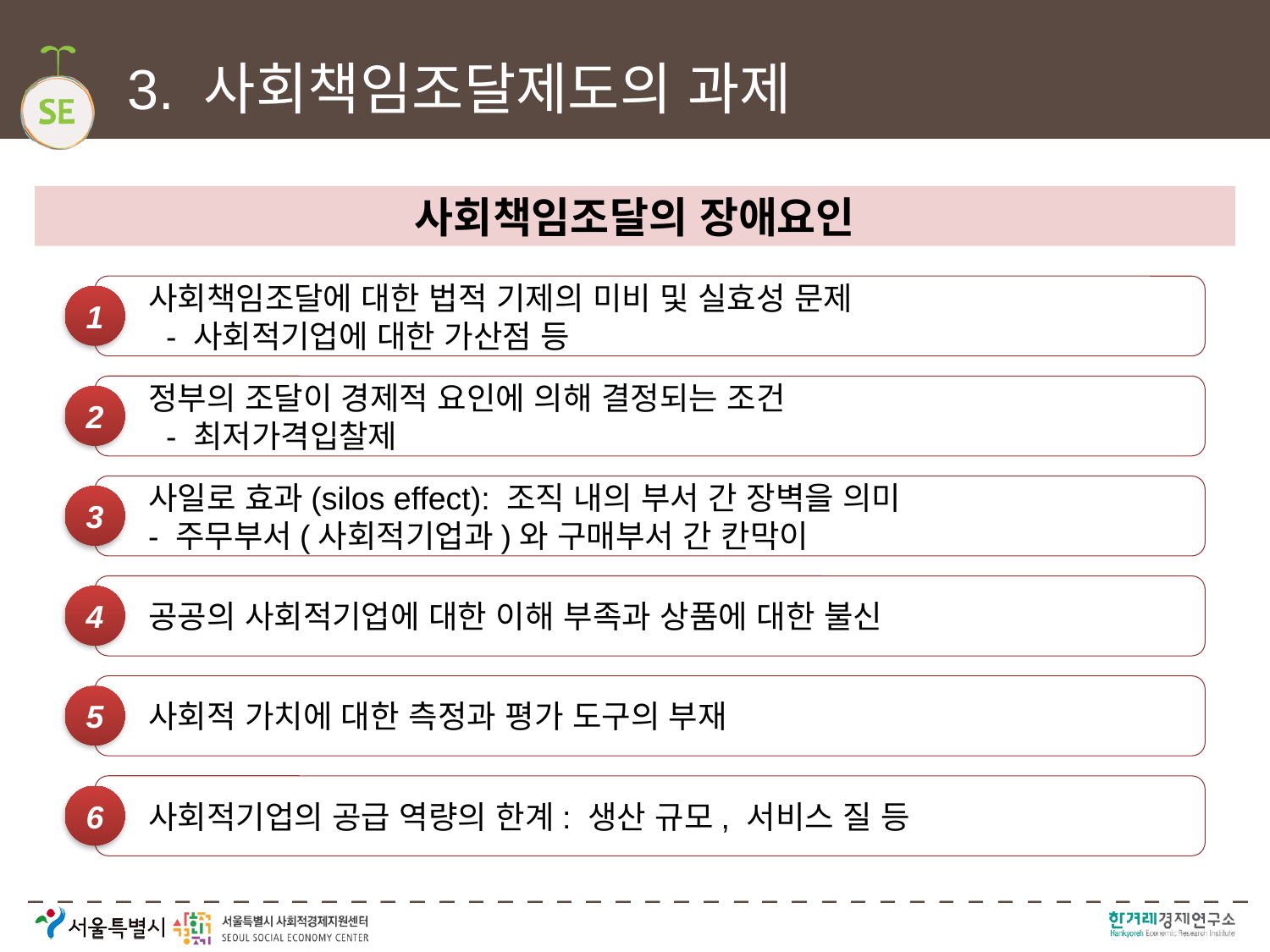

# 3. 사회책임조달제도의 과제
사회책임조달의 장애요인
사회책임조달에 대한 법적 기제의 미비 및 실효성 문제
  - 사회적기업에 대한 가산점 등
1
정부의 조달이 경제적 요인에 의해 결정되는 조건
  - 최저가격입찰제
2
사일로 효과(silos effect): 조직 내의 부서 간 장벽을 의미
- 주무부서(사회적기업과)와 구매부서 간 칸막이
3
공공의 사회적기업에 대한 이해 부족과 상품에 대한 불신
4
사회적 가치에 대한 측정과 평가 도구의 부재
5
사회적기업의 공급 역량의 한계: 생산 규모, 서비스 질 등
6